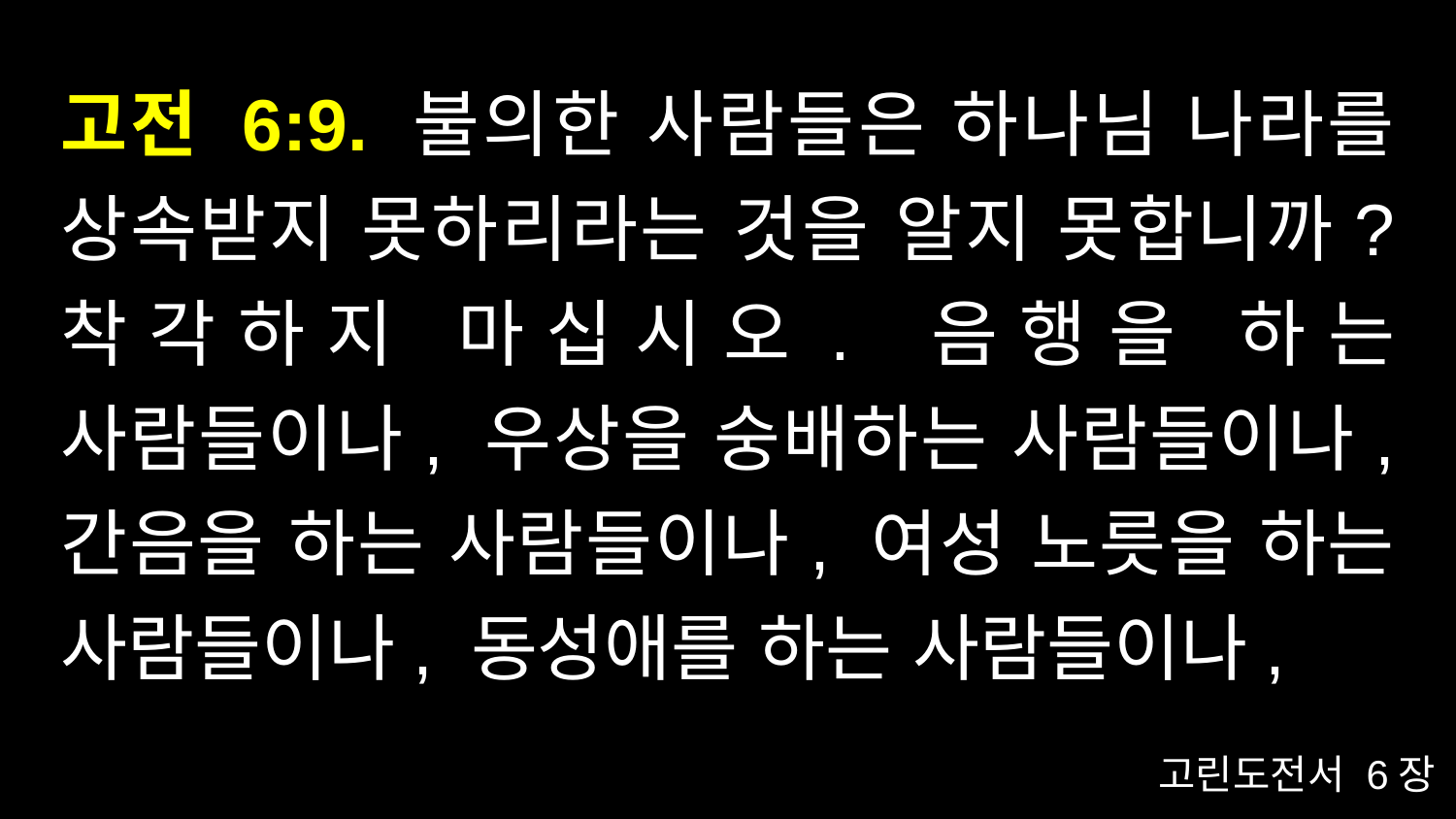

# 고전 6:9. 불의한 사람들은 하나님 나라를 상속받지 못하리라는 것을 알지 못합니까? 착각하지 마십시오. 음행을 하는 사람들이나, 우상을 숭배하는 사람들이나, 간음을 하는 사람들이나, 여성 노릇을 하는 사람들이나, 동성애를 하는 사람들이나,
고린도전서 6장